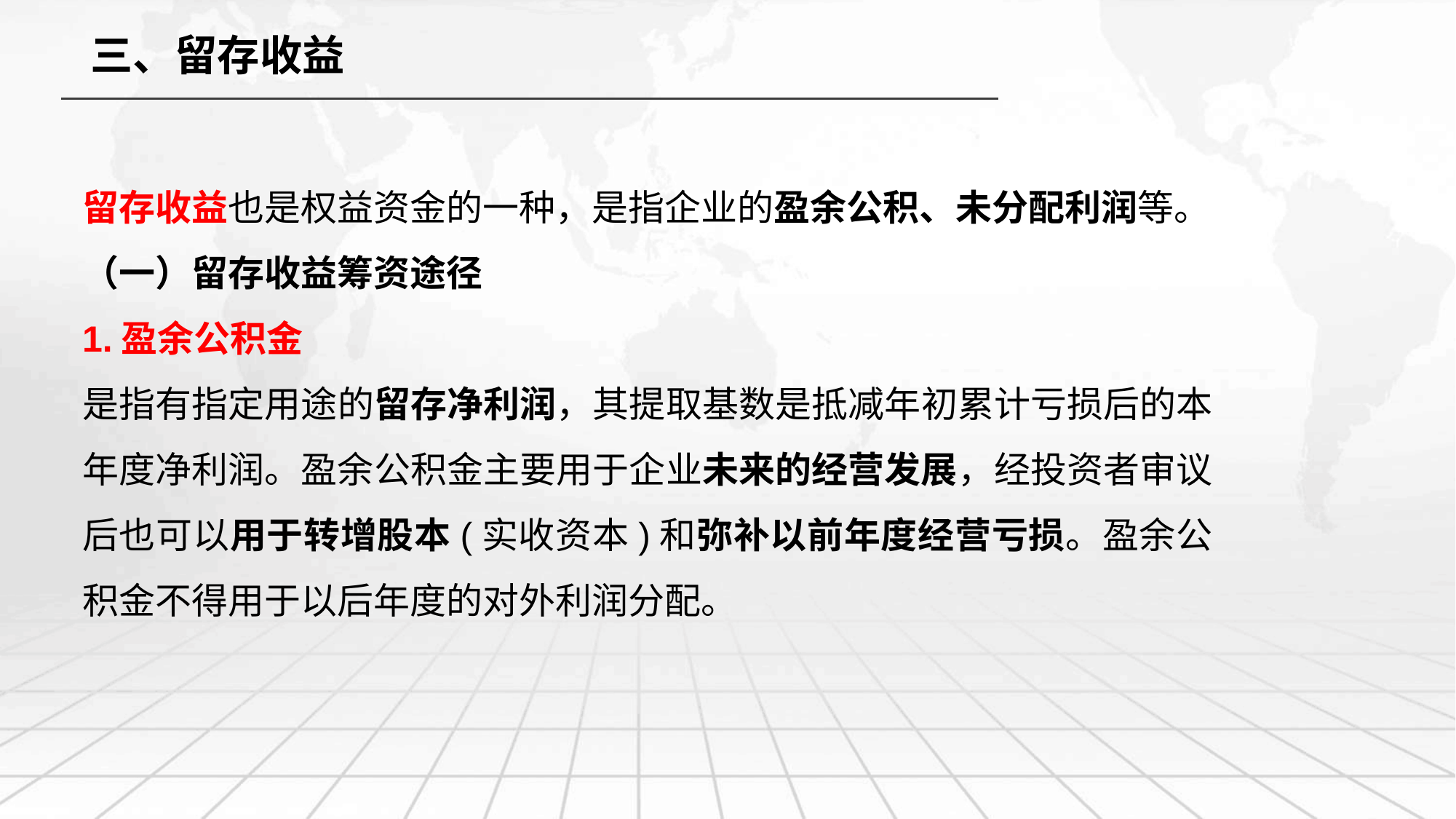

三、留存收益
留存收益也是权益资金的一种，是指企业的盈余公积、未分配利润等。
（一）留存收益筹资途径
1.盈余公积金
是指有指定用途的留存净利润，其提取基数是抵减年初累计亏损后的本年度净利润。盈余公积金主要用于企业未来的经营发展，经投资者审议后也可以用于转增股本(实收资本)和弥补以前年度经营亏损。盈余公积金不得用于以后年度的对外利润分配。